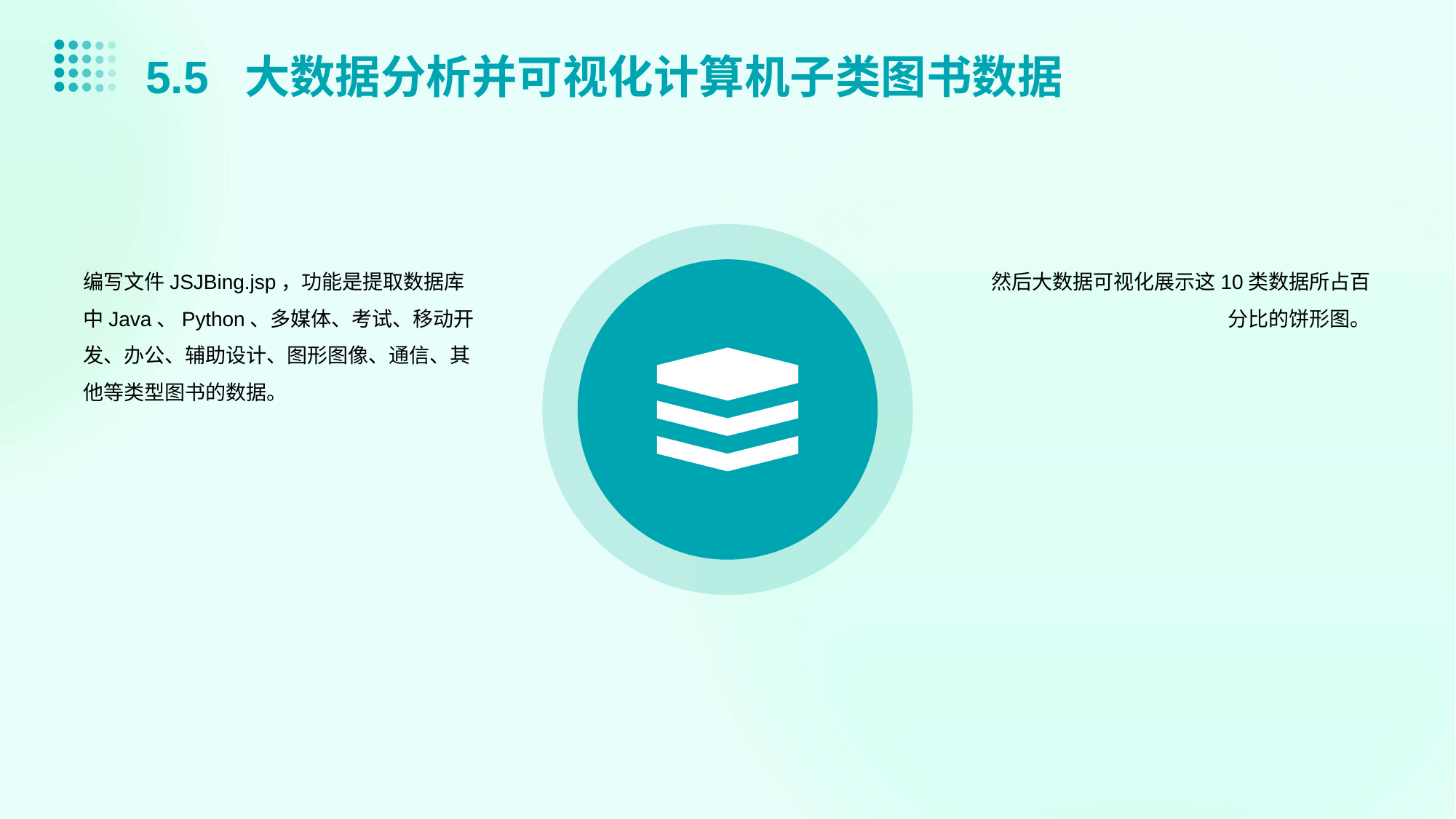

5.5  大数据分析并可视化计算机子类图书数据

编写文件JSJBing.jsp，功能是提取数据库中Java、Python、多媒体、考试、移动开发、办公、辅助设计、图形图像、通信、其他等类型图书的数据。
然后大数据可视化展示这10类数据所占百分比的饼形图。